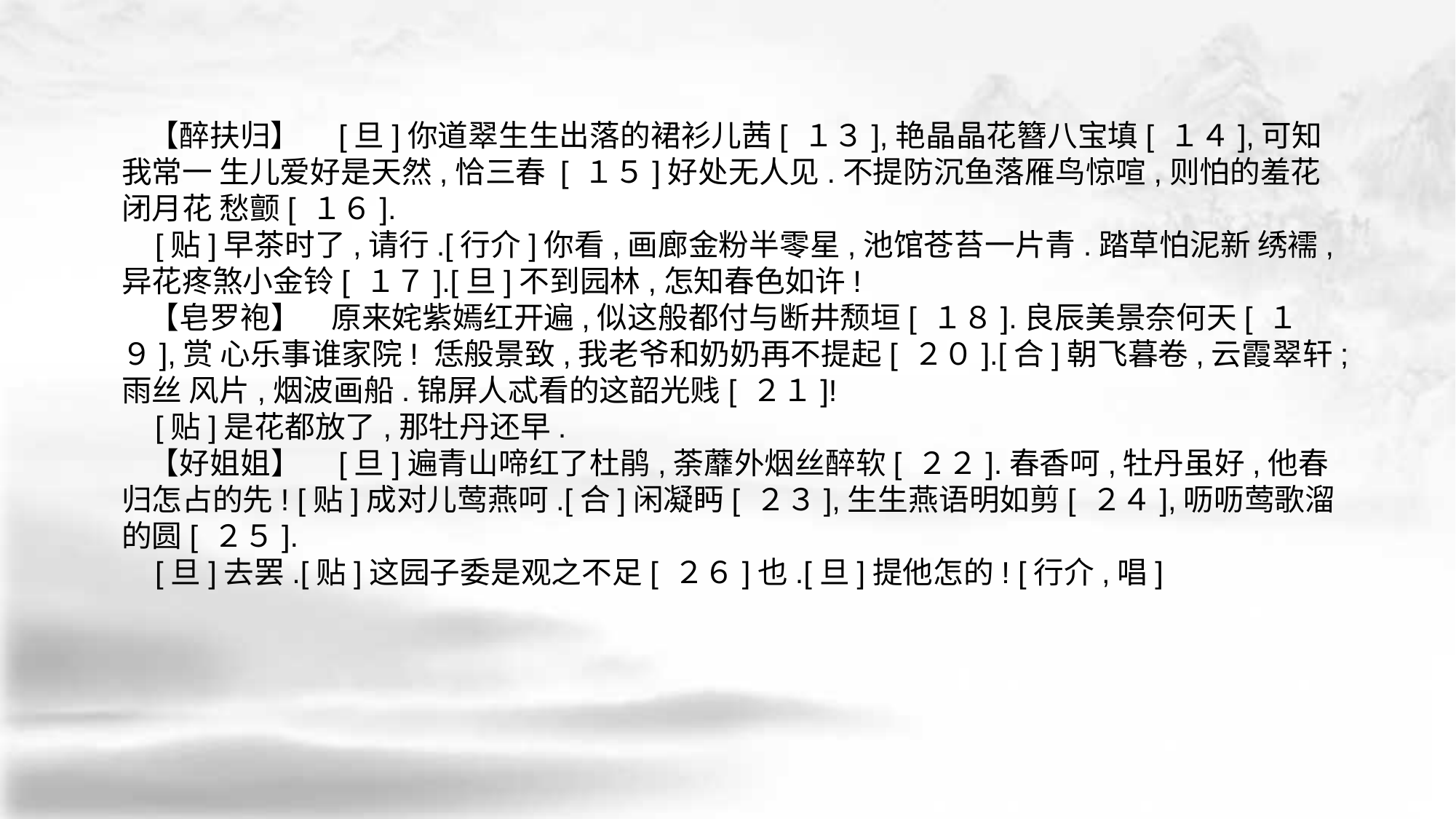

【醉扶归】　[旦]你道翠生生出落的裙衫儿茜[ １３],艳晶晶花簪八宝填[ １４],可知我常一 生儿爱好是天然,恰三春 [ １５]好处无人见.不提防沉鱼落雁鸟惊喧,则怕的羞花闭月花 愁颤[ １６].
    [贴]早茶时了,请行.[行介]你看,画廊金粉半零星,池馆苍苔一片青.踏草怕泥新 绣襦,异花疼煞小金铃[ １７].[旦]不到园林,怎知春色如许!
   【皂罗袍】　原来姹紫嫣红开遍,似这般都付与断井颓垣[ １８].良辰美景奈何天[ １９],赏 心乐事谁家院! 恁般景致,我老爷和奶奶再不提起[ ２０].[合]朝飞暮卷,云霞翠轩;雨丝 风片,烟波画船.锦屏人忒看的这韶光贱[ ２１]!
    [贴]是花都放了,那牡丹还早.
   【好姐姐】　[旦]遍青山啼红了杜鹃,荼蘼外烟丝醉软[ ２２].春香呵,牡丹虽好,他春 归怎占的先! [贴]成对儿莺燕呵.[合]闲凝眄[ ２３],生生燕语明如剪[ ２４],呖呖莺歌溜 的圆[ ２５].
    [旦]去罢.[贴]这园子委是观之不足[ ２６]也.[旦]提他怎的! [行介,唱]